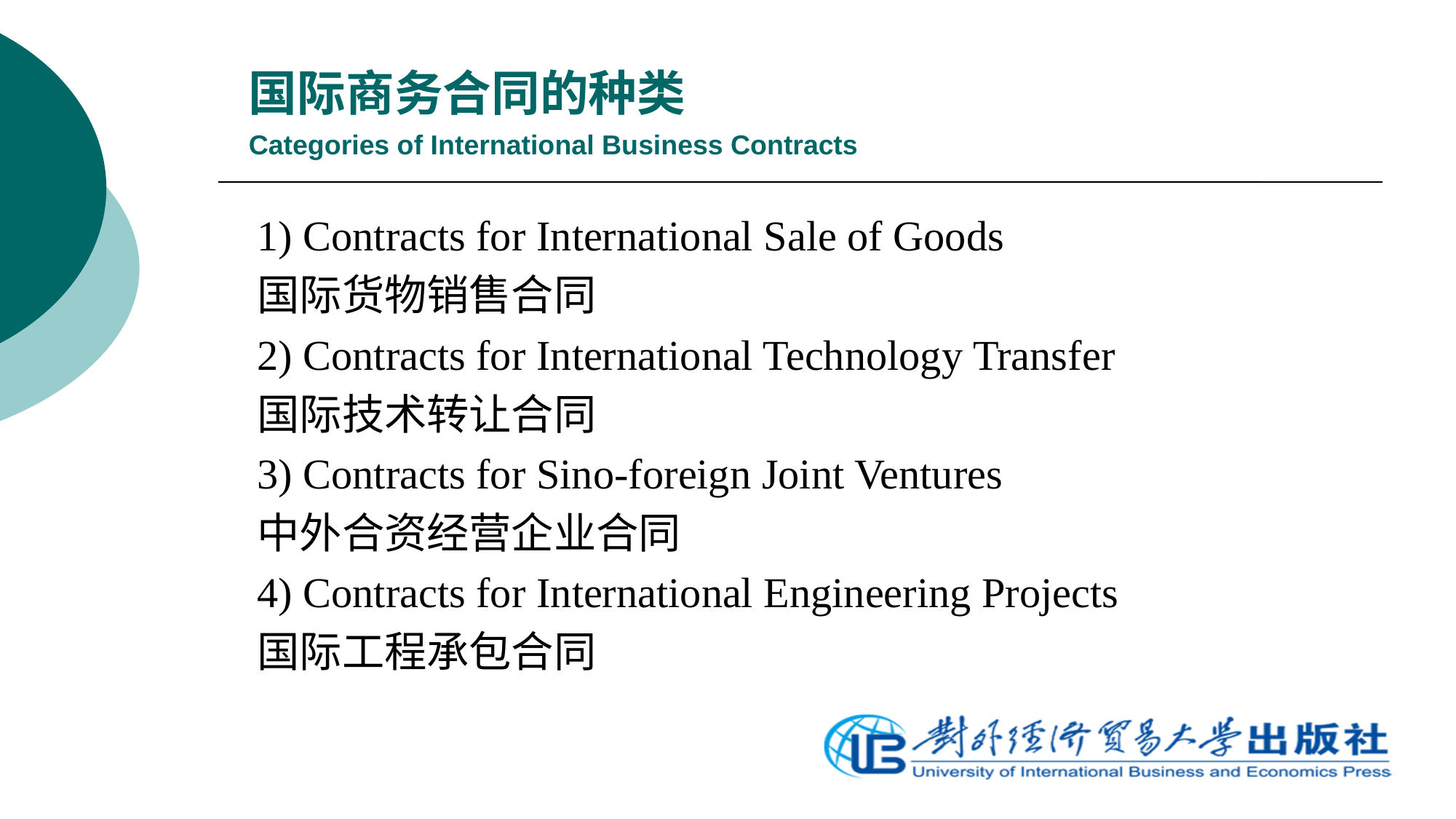

# 国际商务合同的种类 Categories of International Business Contracts
1) Contracts for International Sale of Goods
国际货物销售合同
2) Contracts for International Technology Transfer
国际技术转让合同
3) Contracts for Sino-foreign Joint Ventures
中外合资经营企业合同
4) Contracts for International Engineering Projects
国际工程承包合同